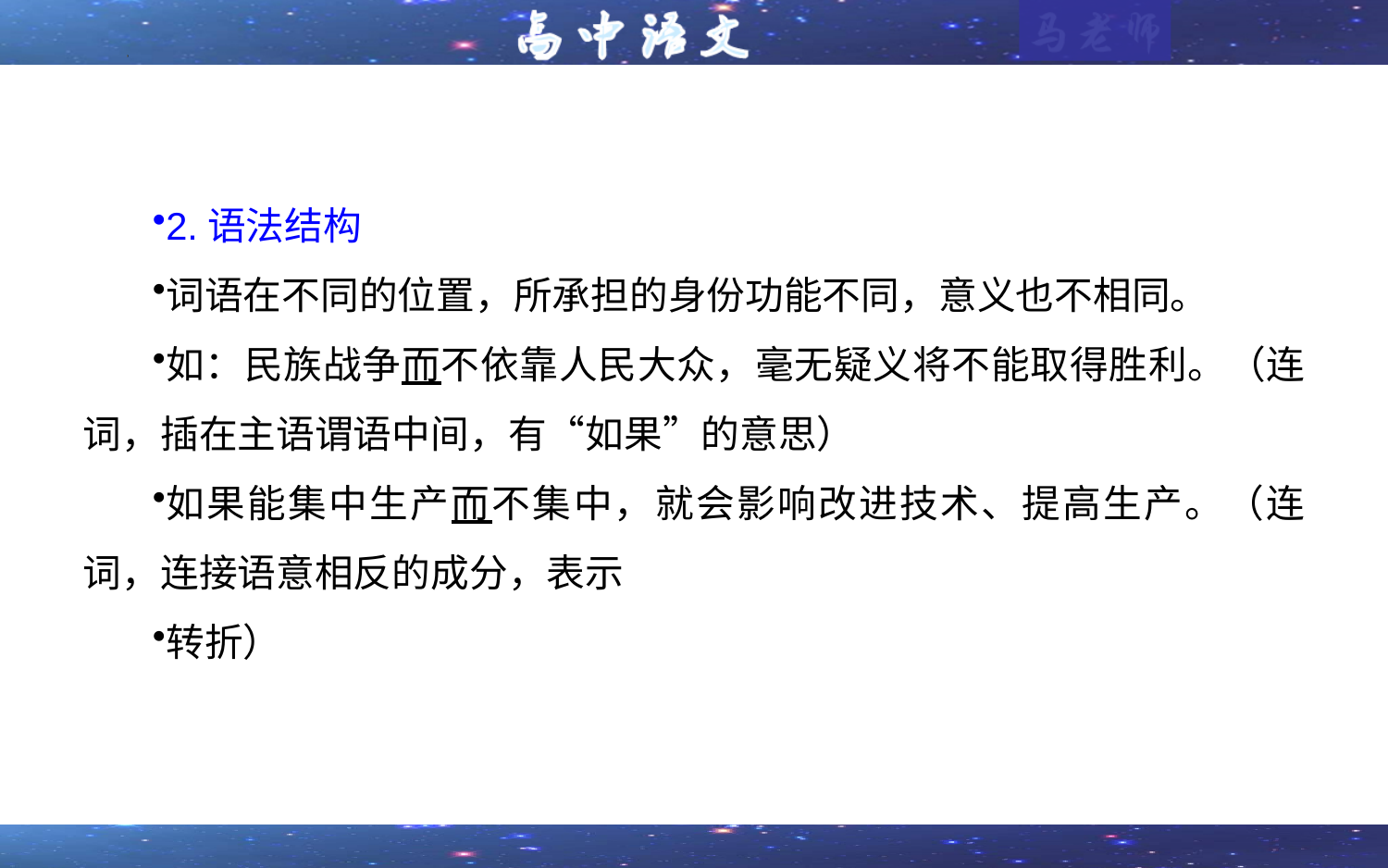

2.语法结构
词语在不同的位置，所承担的身份功能不同，意义也不相同。
如：民族战争而不依靠人民大众，毫无疑义将不能取得胜利。（连词，插在主语谓语中间，有“如果”的意思）
如果能集中生产而不集中，就会影响改进技术、提高生产。（连词，连接语意相反的成分，表示
转折）